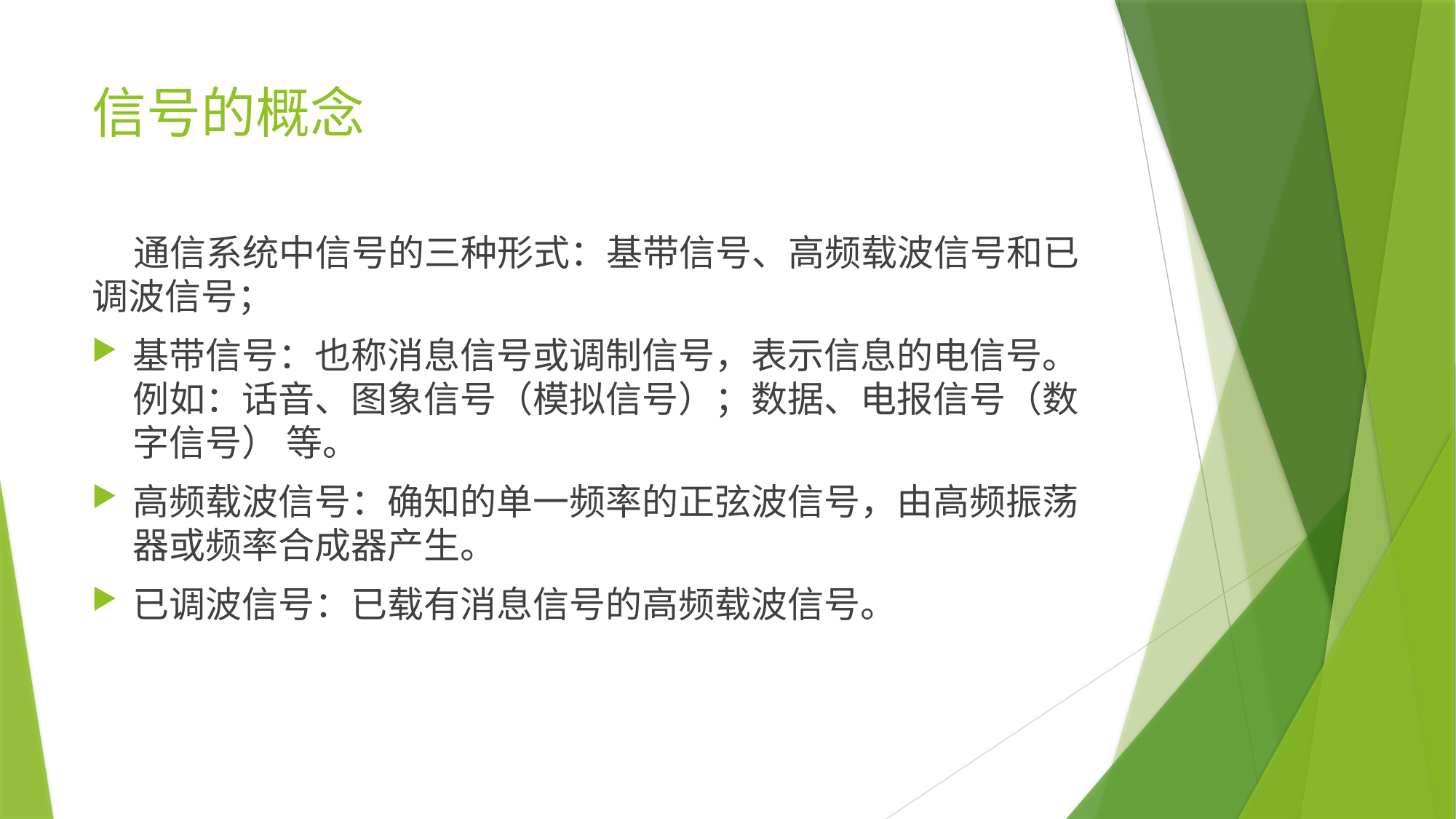

# 信号的概念
    通信系统中信号的三种形式：基带信号、高频载波信号和已调波信号；
基带信号：也称消息信号或调制信号，表示信息的电信号。例如：话音、图象信号（模拟信号）；数据、电报信号（数字信号） 等。
高频载波信号：确知的单一频率的正弦波信号，由高频振荡器或频率合成器产生。
已调波信号：已载有消息信号的高频载波信号。